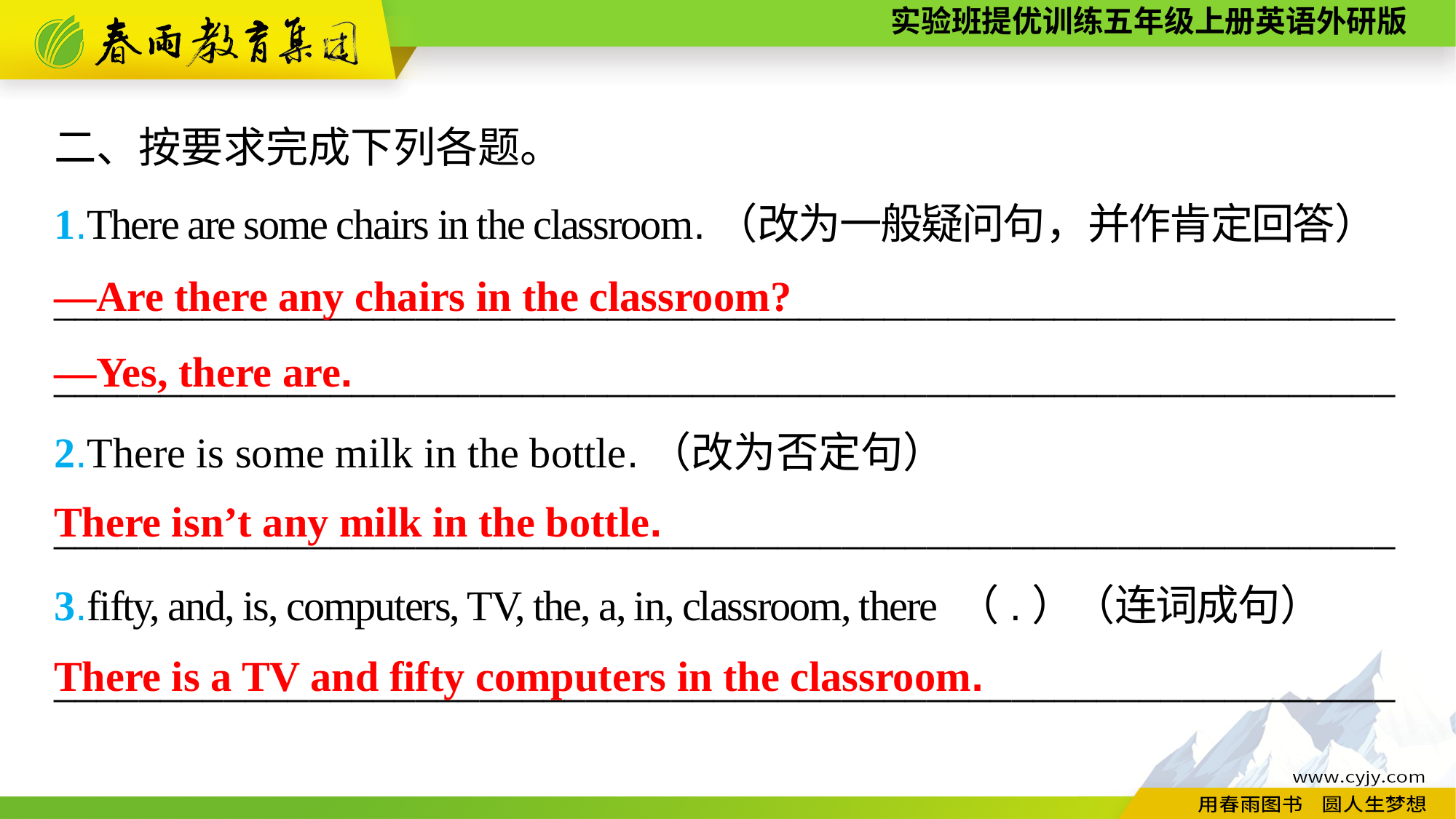

二、按要求完成下列各题。
1.There are some chairs in the classroom.（改为一般疑问句，并作肯定回答）
______________________________________________________________________________________________________________________________
2.There is some milk in the bottle.（改为否定句）
_______________________________________________________________
3.fifty, and, is, computers, TV, the, a, in, classroom, there （.）（连词成句）
_______________________________________________________________
—Are there any chairs in the classroom?
—Yes, there are.
There isn’t any milk in the bottle.
There is a TV and fifty computers in the classroom.